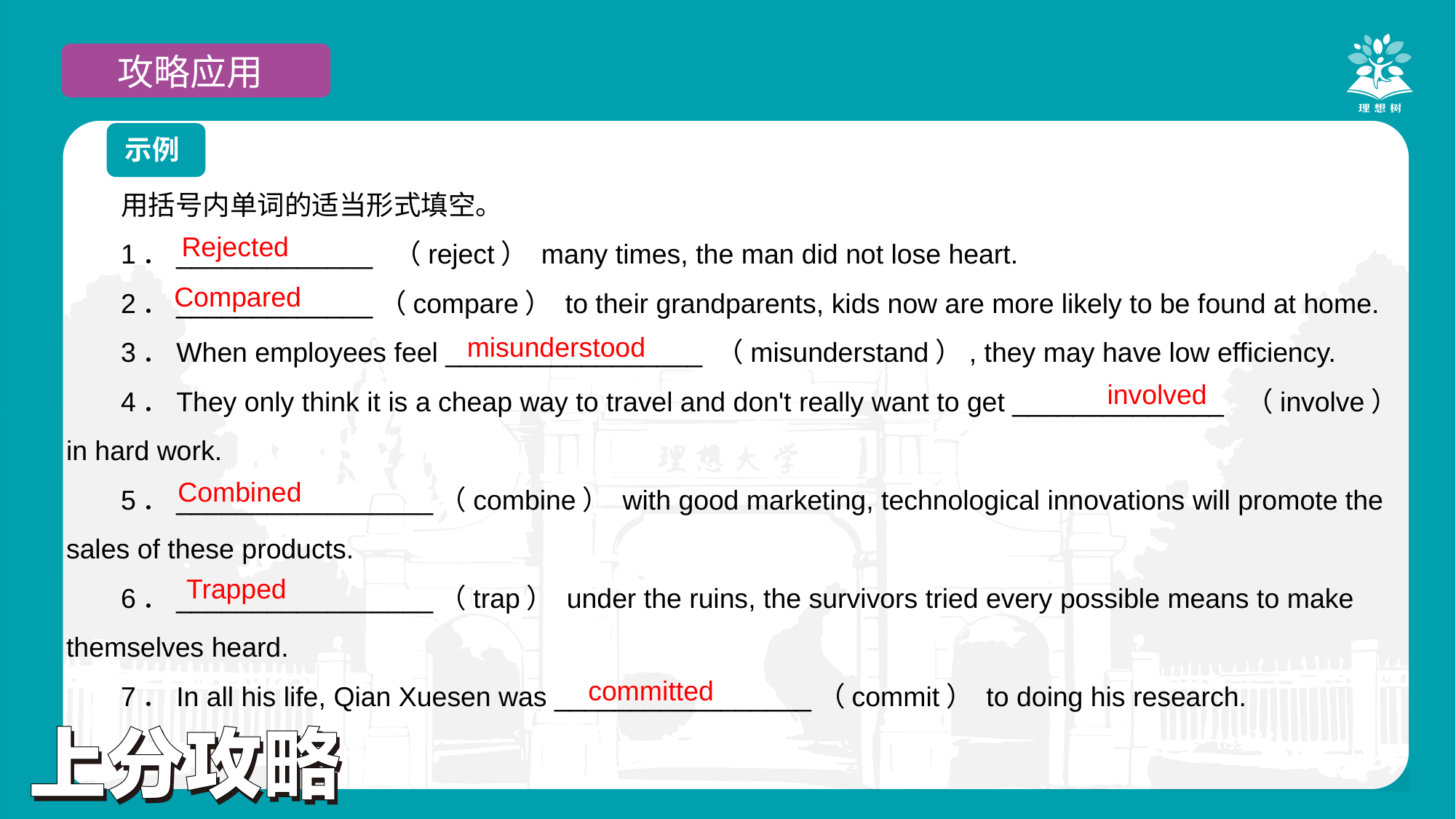

攻略应用

示例
用括号内单词的适当形式填空。
1．_____________  （reject） many times, the man did not lose heart.
2．_____________（compare） to their grandparents, kids now are more likely to be found at home.
3．When employees feel _________________ （misunderstand）, they may have low efficiency.
4．They only think it is a cheap way to travel and don't really want to get ______________  （involve） in hard work.
5．_________________（combine） with good marketing, technological innovations will promote the sales of these products.
6．_________________（trap） under the ruins, the survivors tried every possible means to make themselves heard.
7．In all his life, Qian Xuesen was _________________（commit） to doing his research.
Rejected
Compared
misunderstood
involved
Combined
Trapped
committed